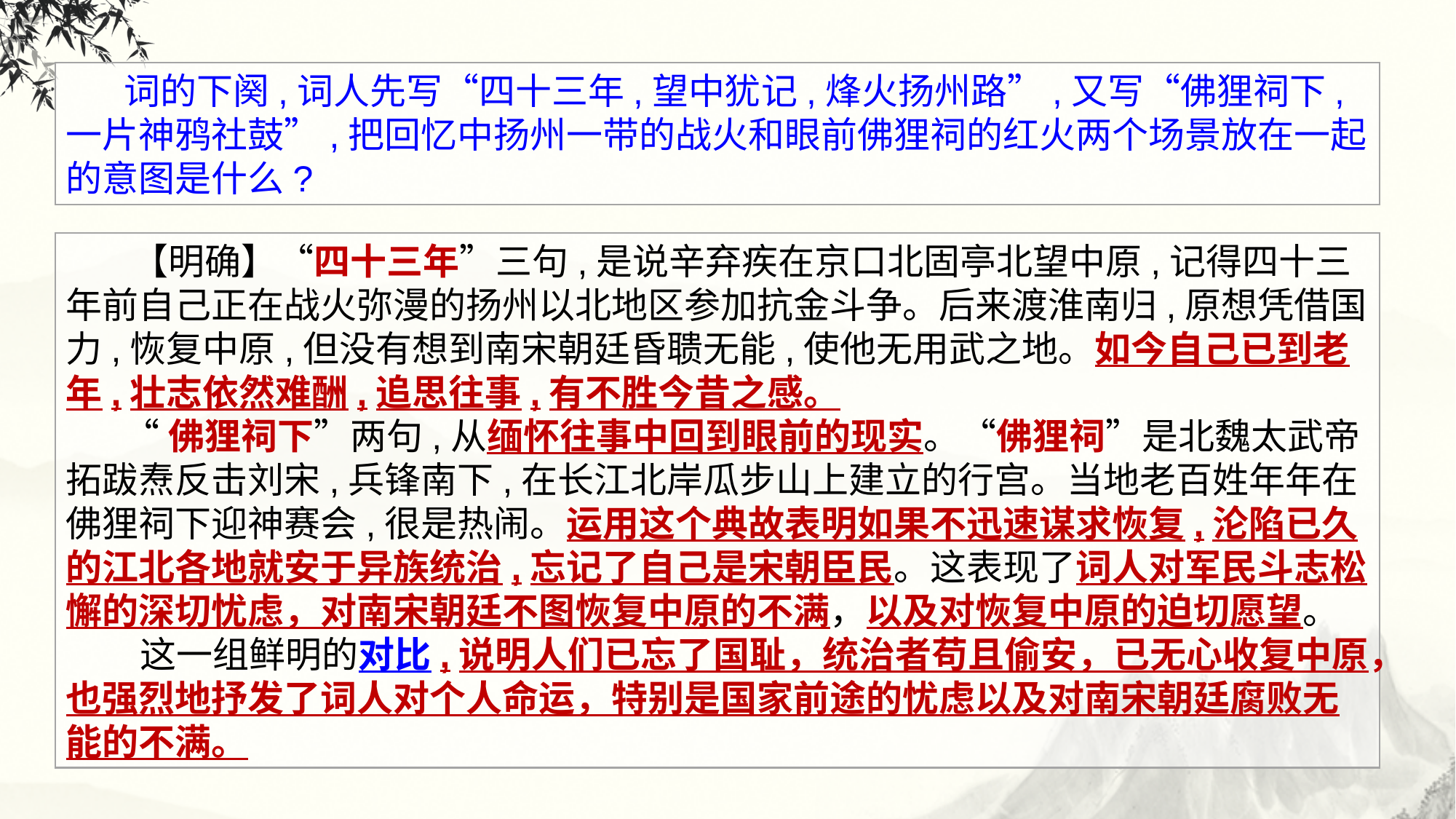

词的下阕,词人先写“四十三年,望中犹记,烽火扬州路”,又写“佛狸祠下,一片神鸦社鼓”,把回忆中扬州一带的战火和眼前佛狸祠的红火两个场景放在一起的意图是什么?
       【明确】“四十三年”三句,是说辛弃疾在京口北固亭北望中原,记得四十三年前自己正在战火弥漫的扬州以北地区参加抗金斗争。后来渡淮南归,原想凭借国力,恢复中原,但没有想到南宋朝廷昏聩无能,使他无用武之地。如今自己已到老年,壮志依然难酬,追思往事,有不胜今昔之感。
       “佛狸祠下”两句,从缅怀往事中回到眼前的现实。“佛狸祠”是北魏太武帝拓跋焘反击刘宋,兵锋南下,在长江北岸瓜步山上建立的行宫。当地老百姓年年在佛狸祠下迎神赛会,很是热闹。运用这个典故表明如果不迅速谋求恢复,沦陷已久的江北各地就安于异族统治,忘记了自己是宋朝臣民。这表现了词人对军民斗志松懈的深切忧虑，对南宋朝廷不图恢复中原的不满，以及对恢复中原的迫切愿望。
        这一组鲜明的对比,说明人们已忘了国耻，统治者苟且偷安，已无心收复中原，也强烈地抒发了词人对个人命运，特别是国家前途的忧虑以及对南宋朝廷腐败无能的不满。